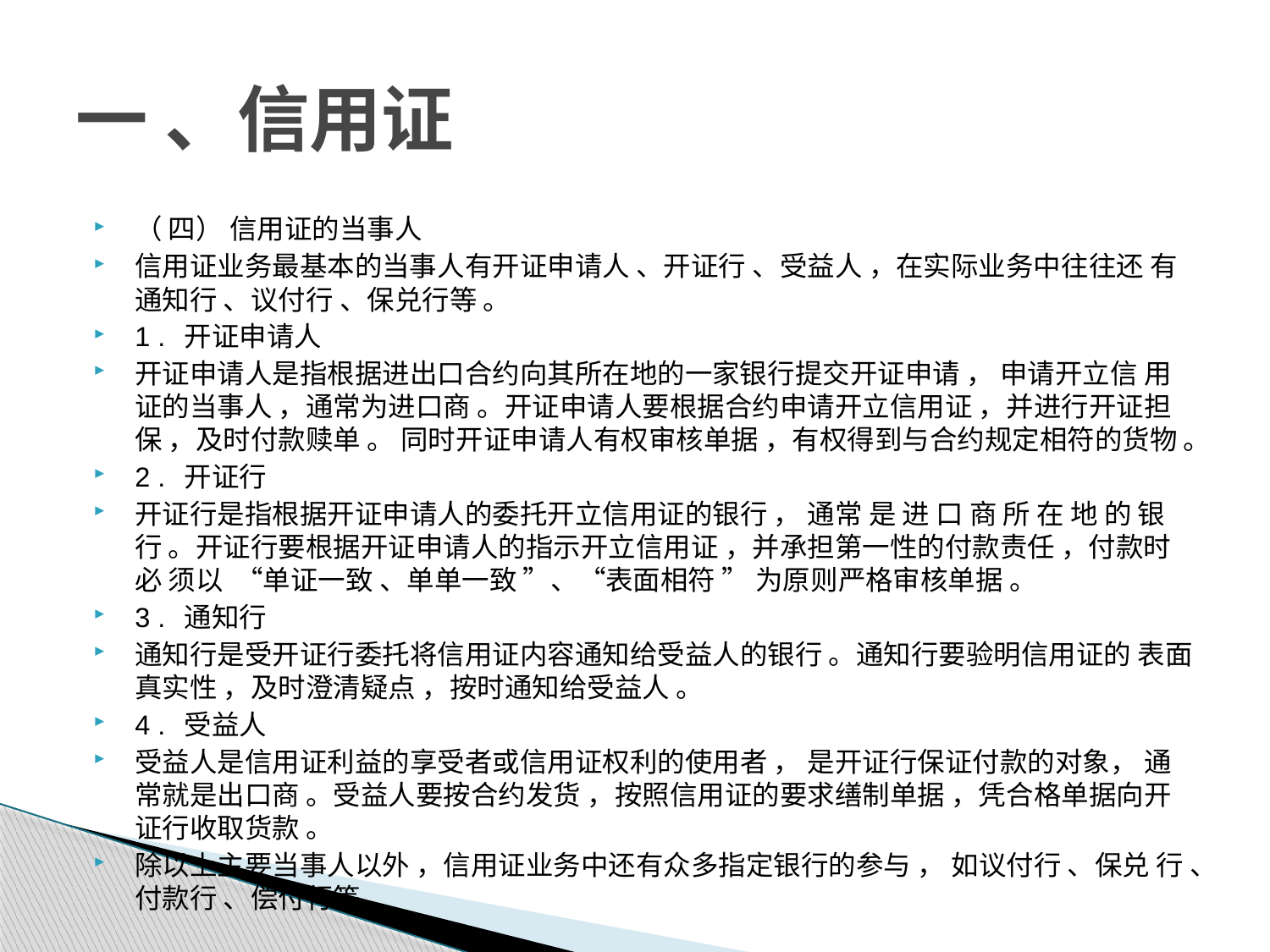

# 一 、信用证
（ 四） 信用证的当事人
信用证业务最基本的当事人有开证申请人 、开证行 、受益人 ，在实际业务中往往还 有通知行 、议付行 、保兑行等 。
1 .  开证申请人
开证申请人是指根据进出口合约向其所在地的一家银行提交开证申请 ， 申请开立信 用证的当事人 ，通常为进口商 。开证申请人要根据合约申请开立信用证 ，并进行开证担 保 ，及时付款赎单 。 同时开证申请人有权审核单据 ，有权得到与合约规定相符的货物 。
2 .  开证行
开证行是指根据开证申请人的委托开立信用证的银行 ， 通常 是 进 口 商 所 在 地 的 银 行 。开证行要根据开证申请人的指示开立信用证 ，并承担第一性的付款责任 ，付款时必 须以  “单证一致 、单单一致 ”、“表面相符 ” 为原则严格审核单据 。
3 .  通知行
通知行是受开证行委托将信用证内容通知给受益人的银行 。通知行要验明信用证的 表面真实性 ，及时澄清疑点 ，按时通知给受益人 。
4 .  受益人
受益人是信用证利益的享受者或信用证权利的使用者 ， 是开证行保证付款的对象， 通常就是出口商 。受益人要按合约发货 ，按照信用证的要求缮制单据 ，凭合格单据向开  证行收取货款 。
除以上主要当事人以外 ，信用证业务中还有众多指定银行的参与 ， 如议付行 、保兑 行 、付款行 、偿付行等 。